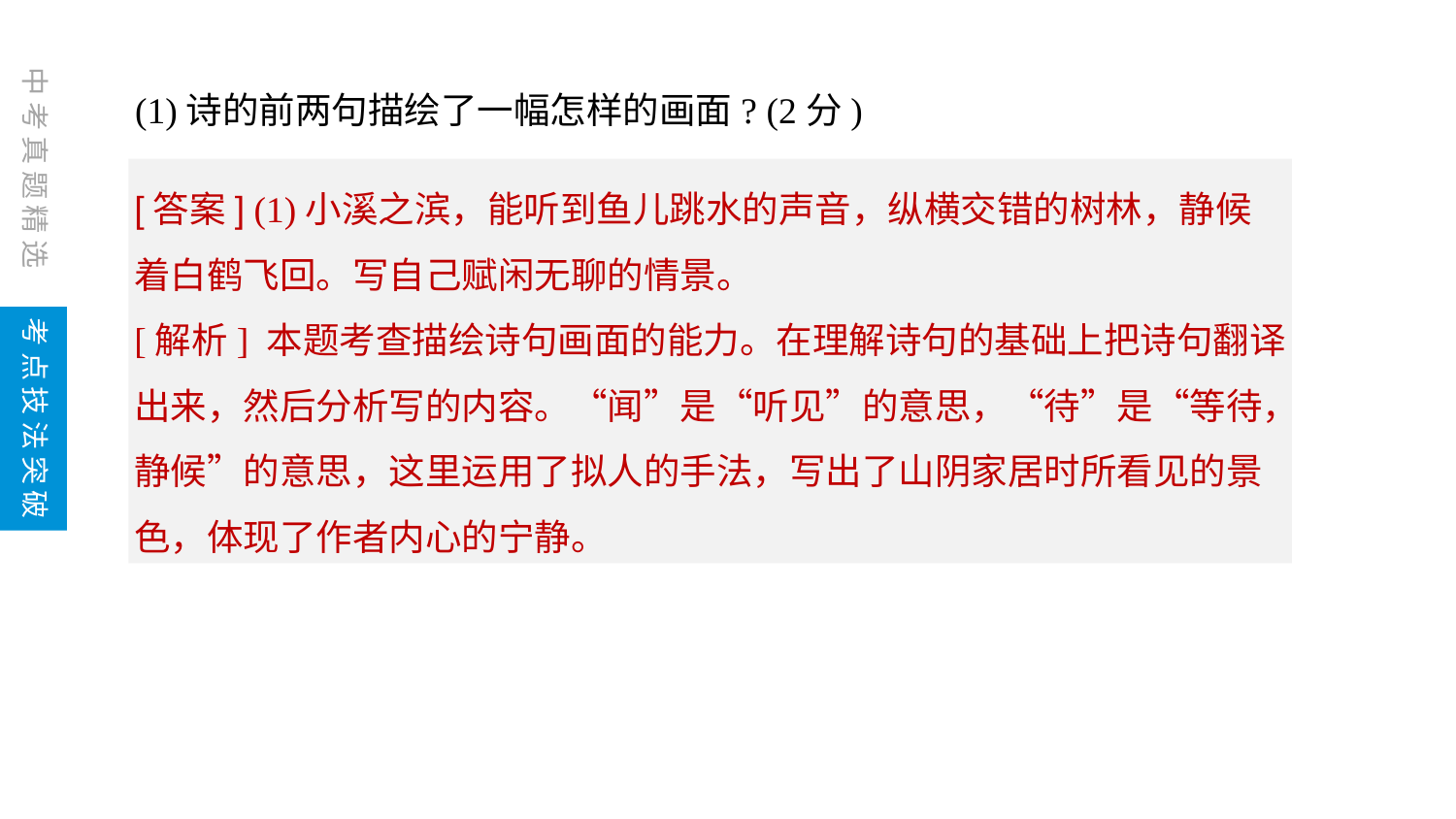

(1)诗的前两句描绘了一幅怎样的画面? (2分)
[答案] (1)小溪之滨，能听到鱼儿跳水的声音，纵横交错的树林，静候着白鹤飞回。写自己赋闲无聊的情景。
[解析] 本题考查描绘诗句画面的能力。在理解诗句的基础上把诗句翻译出来，然后分析写的内容。“闻”是“听见”的意思，“待”是“等待，静候”的意思，这里运用了拟人的手法，写出了山阴家居时所看见的景色，体现了作者内心的宁静。